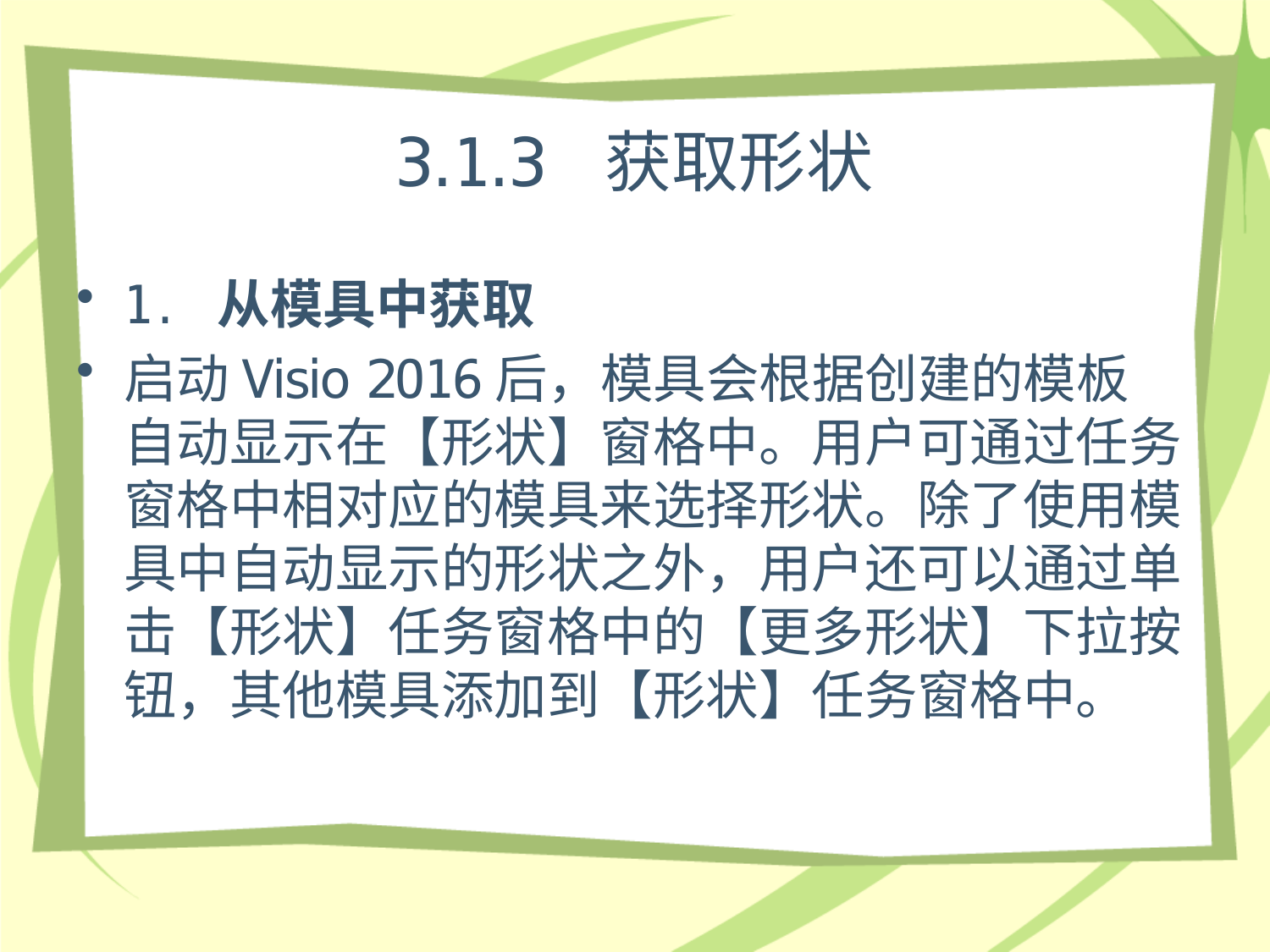

# 3.1.3  获取形状
1.  从模具中获取
启动Visio 2016后，模具会根据创建的模板自动显示在【形状】窗格中。用户可通过任务窗格中相对应的模具来选择形状。除了使用模具中自动显示的形状之外，用户还可以通过单击【形状】任务窗格中的【更多形状】下拉按钮，其他模具添加到【形状】任务窗格中。